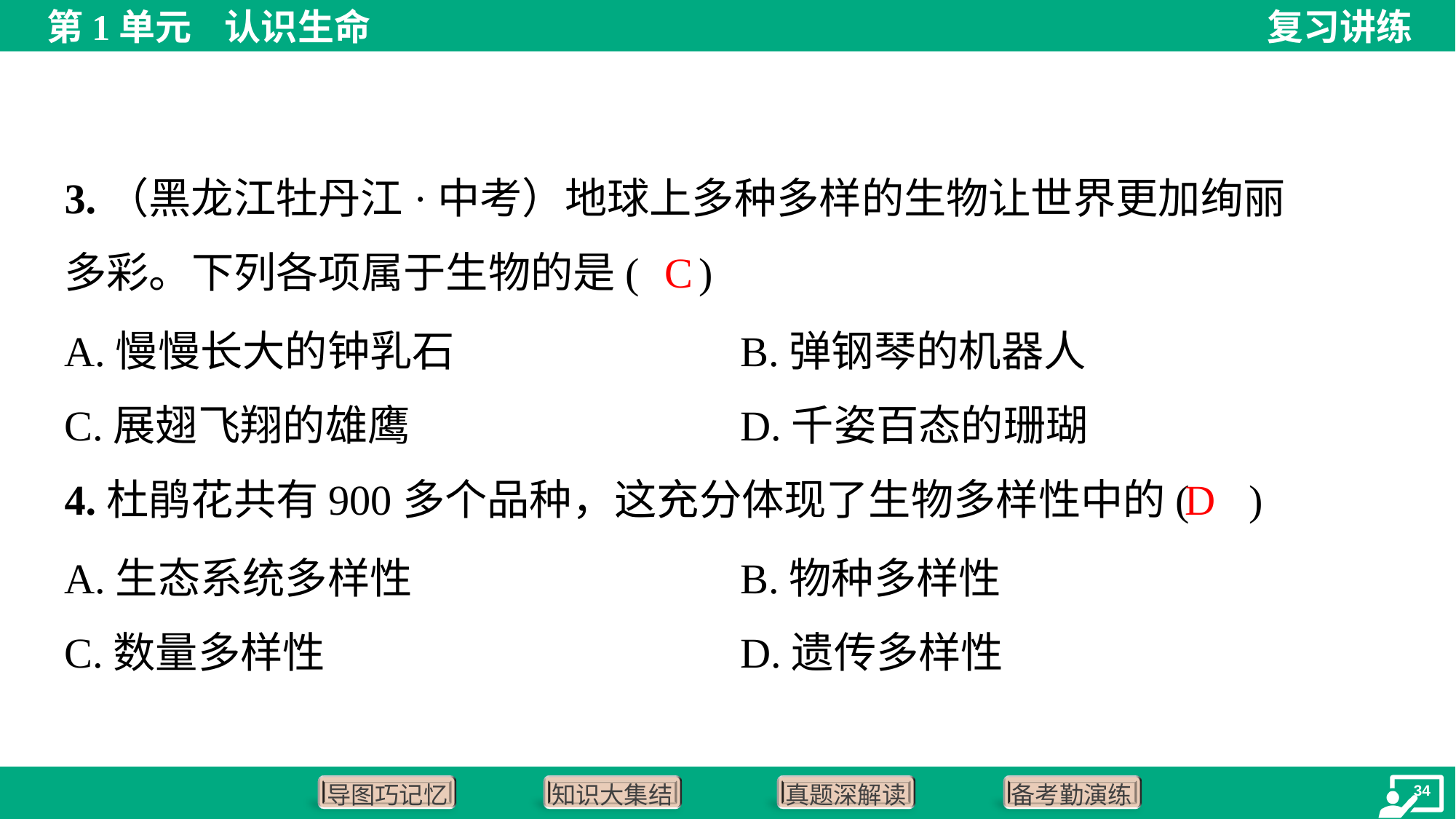

3.（黑龙江牡丹江·中考）地球上多种多样的生物让世界更加绚丽
多彩。下列各项属于生物的是(     )
C
A.慢慢长大的钟乳石	B.弹钢琴的机器人
C.展翅飞翔的雄鹰	D.千姿百态的珊瑚
D
4.杜鹃花共有900多个品种，这充分体现了生物多样性中的(     )
A.生态系统多样性	B.物种多样性
C.数量多样性	D.遗传多样性